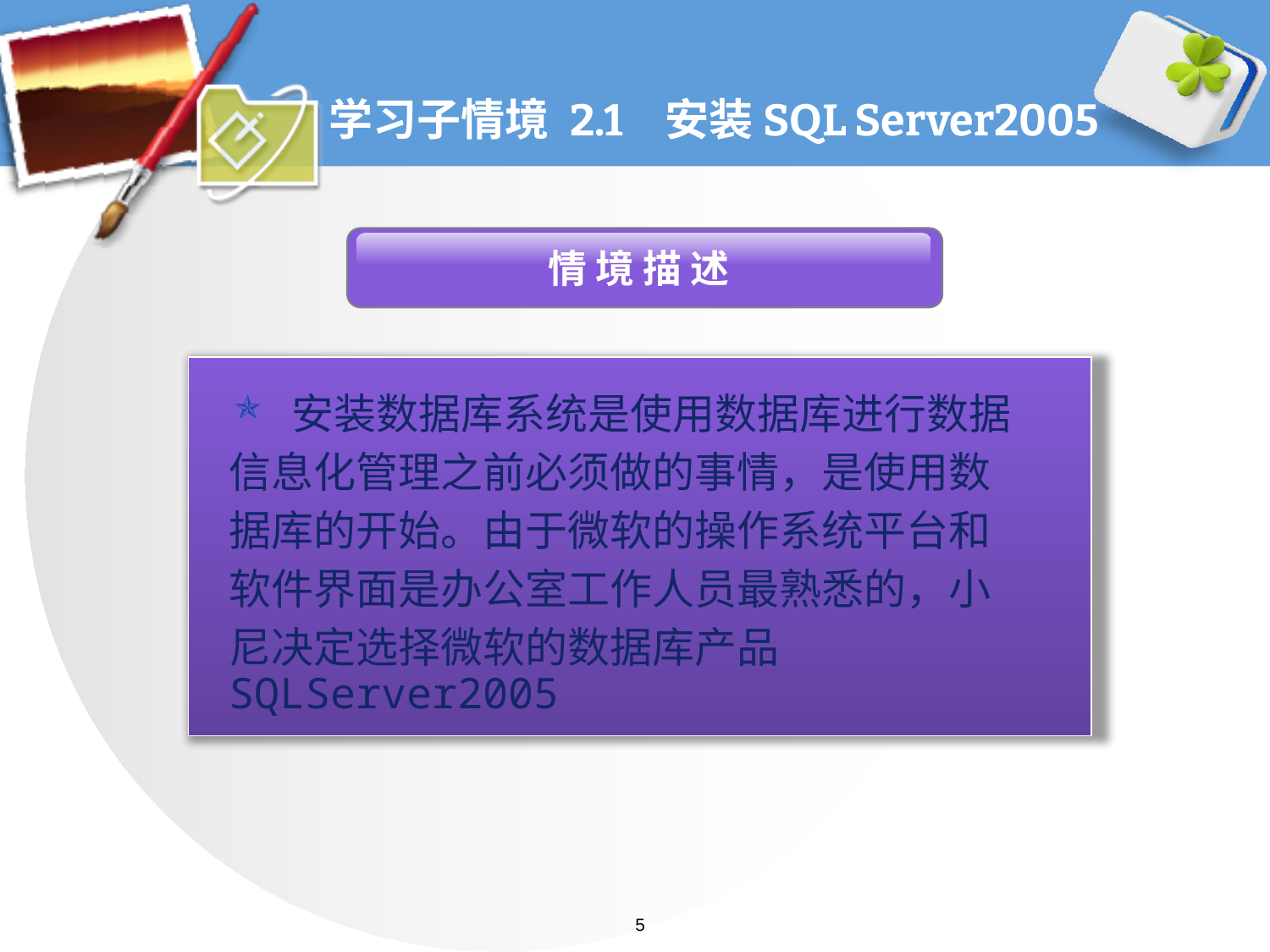

# 学习子情境 2.1    安装SQL Server2005

  情 境 描 述

安装数据库系统是使用数据库进行数据
信息化管理之前必须做的事情，是使用数
据库的开始。由于微软的操作系统平台和
软件界面是办公室工作人员最熟悉的，小
尼决定选择微软的数据库产品SQLServer2005
5